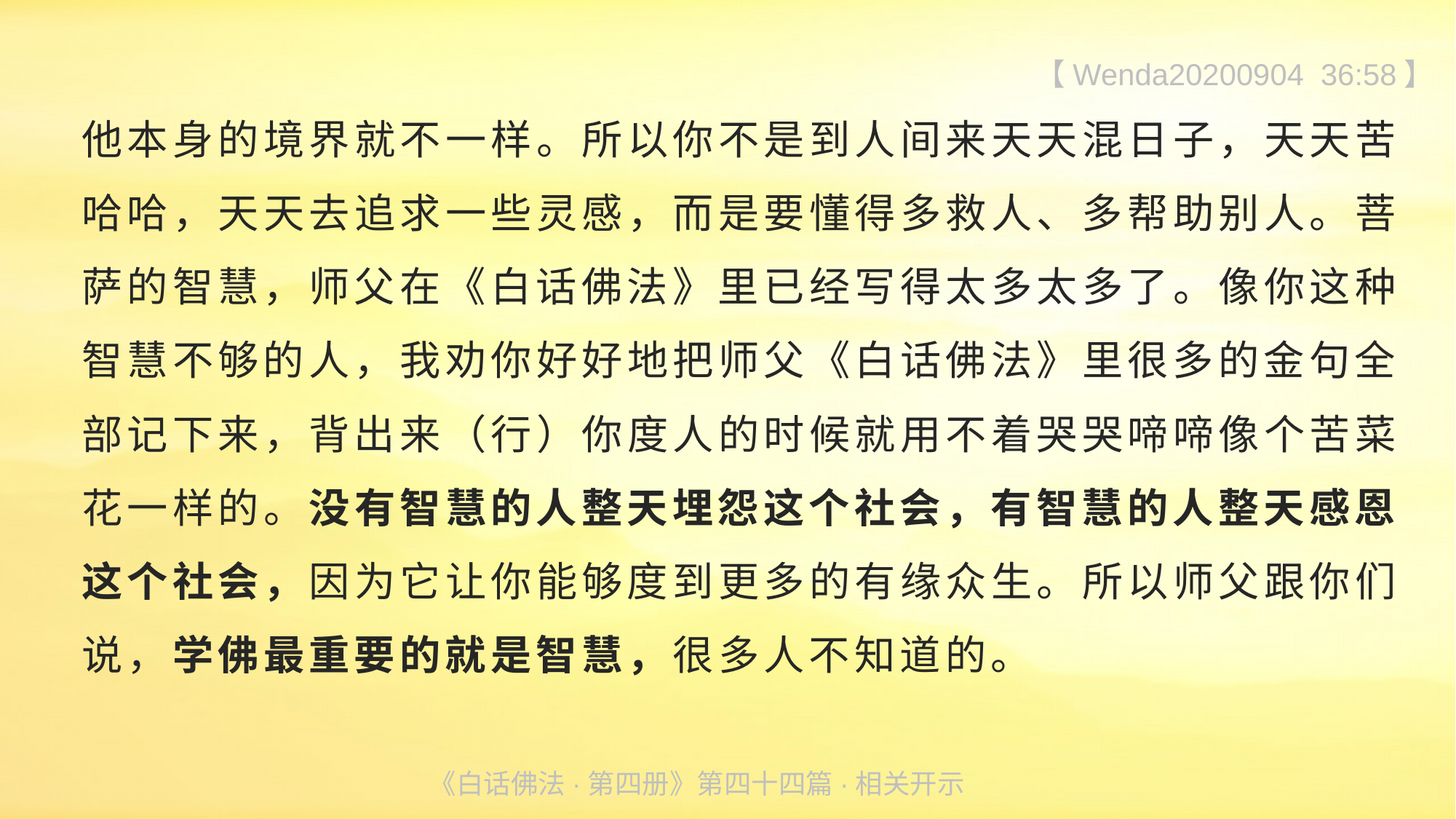

【Wenda20200904  36:58】
他本身的境界就不一样。所以你不是到人间来天天混日子，天天苦哈哈，天天去追求一些灵感，而是要懂得多救人、多帮助别人。菩萨的智慧，师父在《白话佛法》里已经写得太多太多了。像你这种智慧不够的人，我劝你好好地把师父《白话佛法》里很多的金句全部记下来，背出来（行）你度人的时候就用不着哭哭啼啼像个苦菜花一样的。没有智慧的人整天埋怨这个社会，有智慧的人整天感恩这个社会，因为它让你能够度到更多的有缘众生。所以师父跟你们说，学佛最重要的就是智慧，很多人不知道的。

《白话佛法·第四册》第四十四篇·相关开示